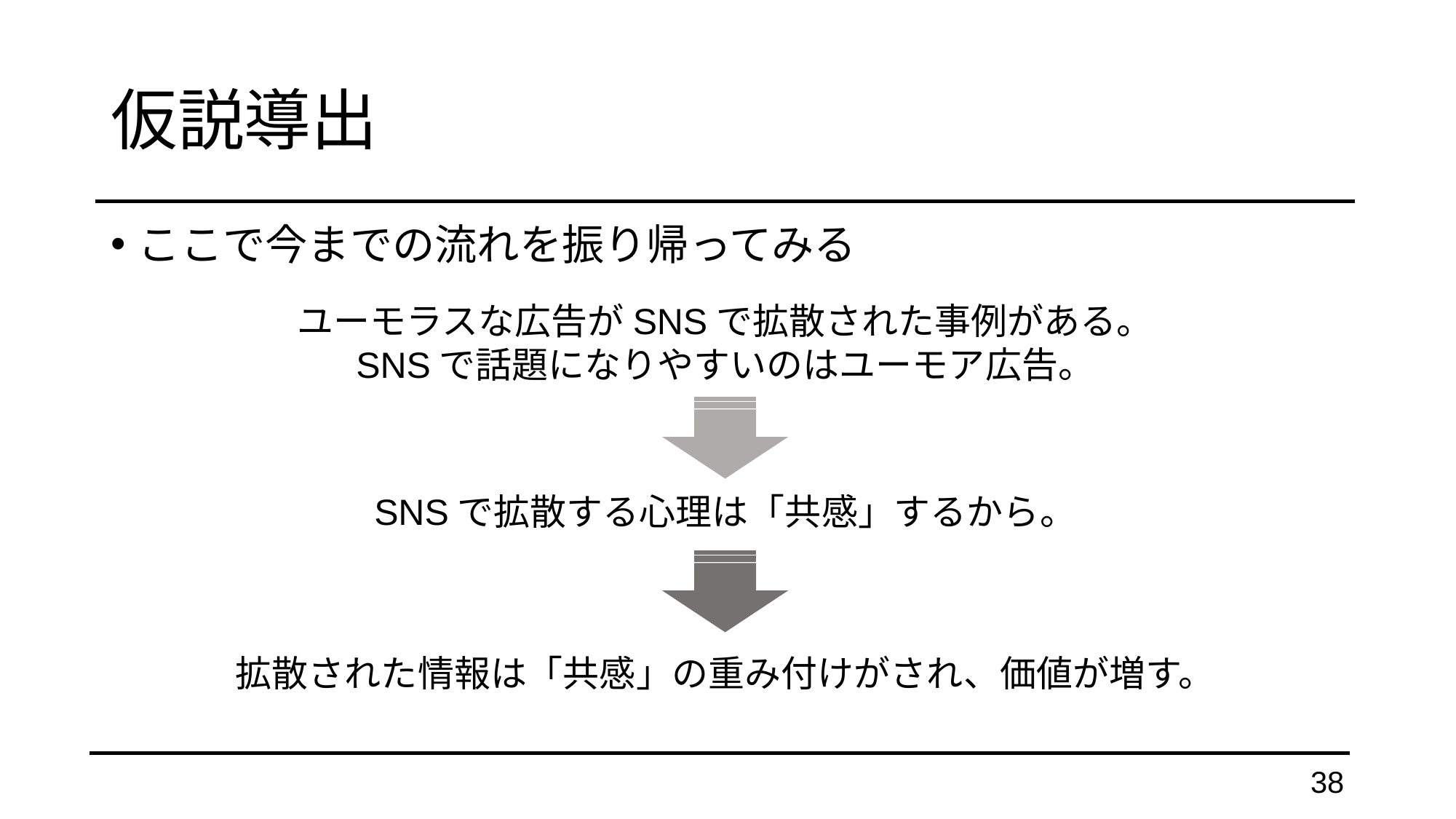

# 仮説導出
ここで今までの流れを振り帰ってみる
ユーモラスな広告がSNSで拡散された事例がある。
SNSで話題になりやすいのはユーモア広告。

SNSで拡散する心理は「共感」するから。

拡散された情報は「共感」の重み付けがされ、価値が増す。
38